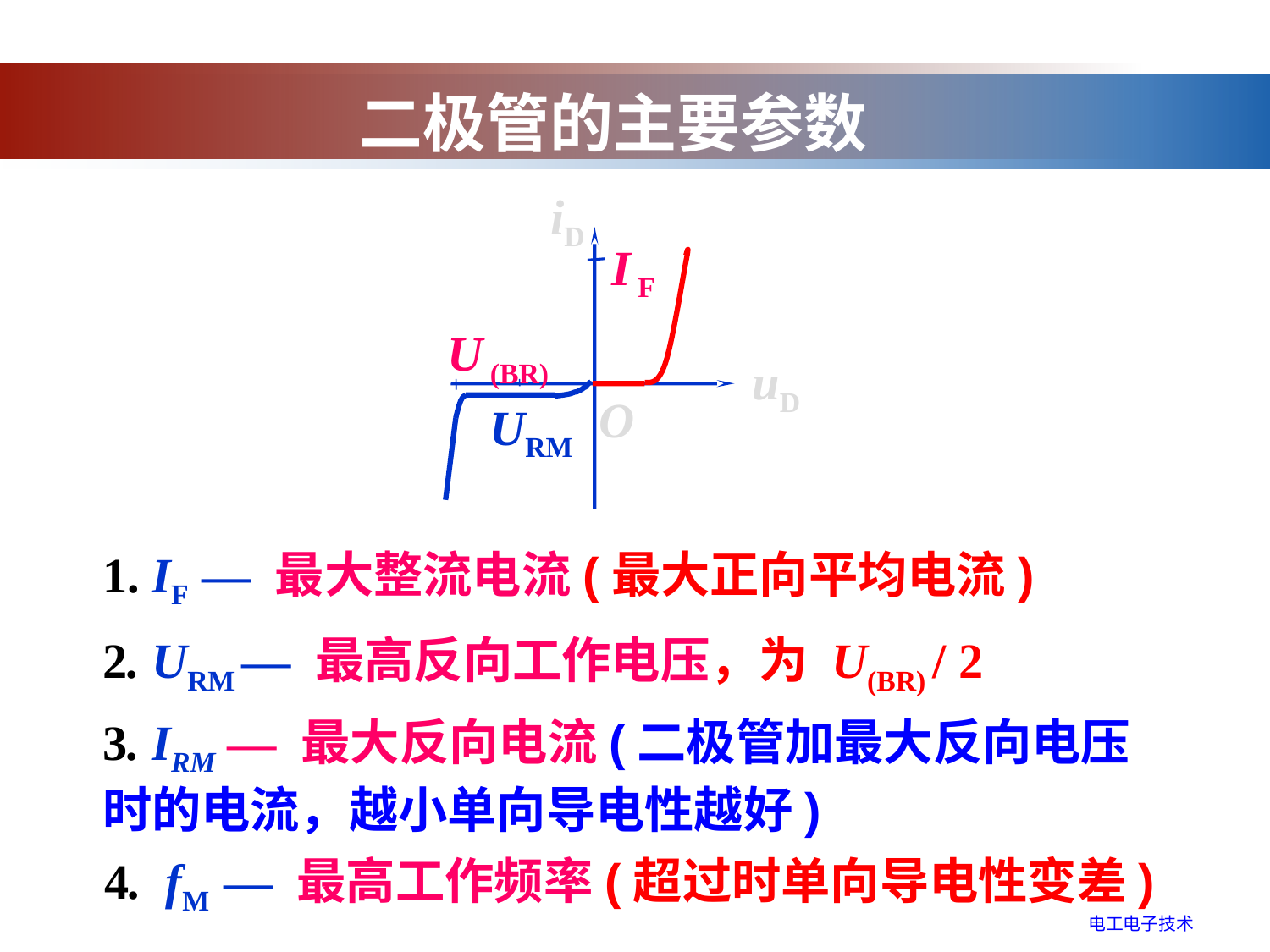

二极管的主要参数
iD

I F

U (BR)
uD

O

URM

1. IF  — 最大整流电流(最大正向平均电流)
2. URM — 最高反向工作电压，为 U(BR) / 2
3. IRM — 最大反向电流(二极管加最大反向电压时的电流，越小单向导电性越好)
4.  fM  — 最高工作频率(超过时单向导电性变差)
电工电子技术